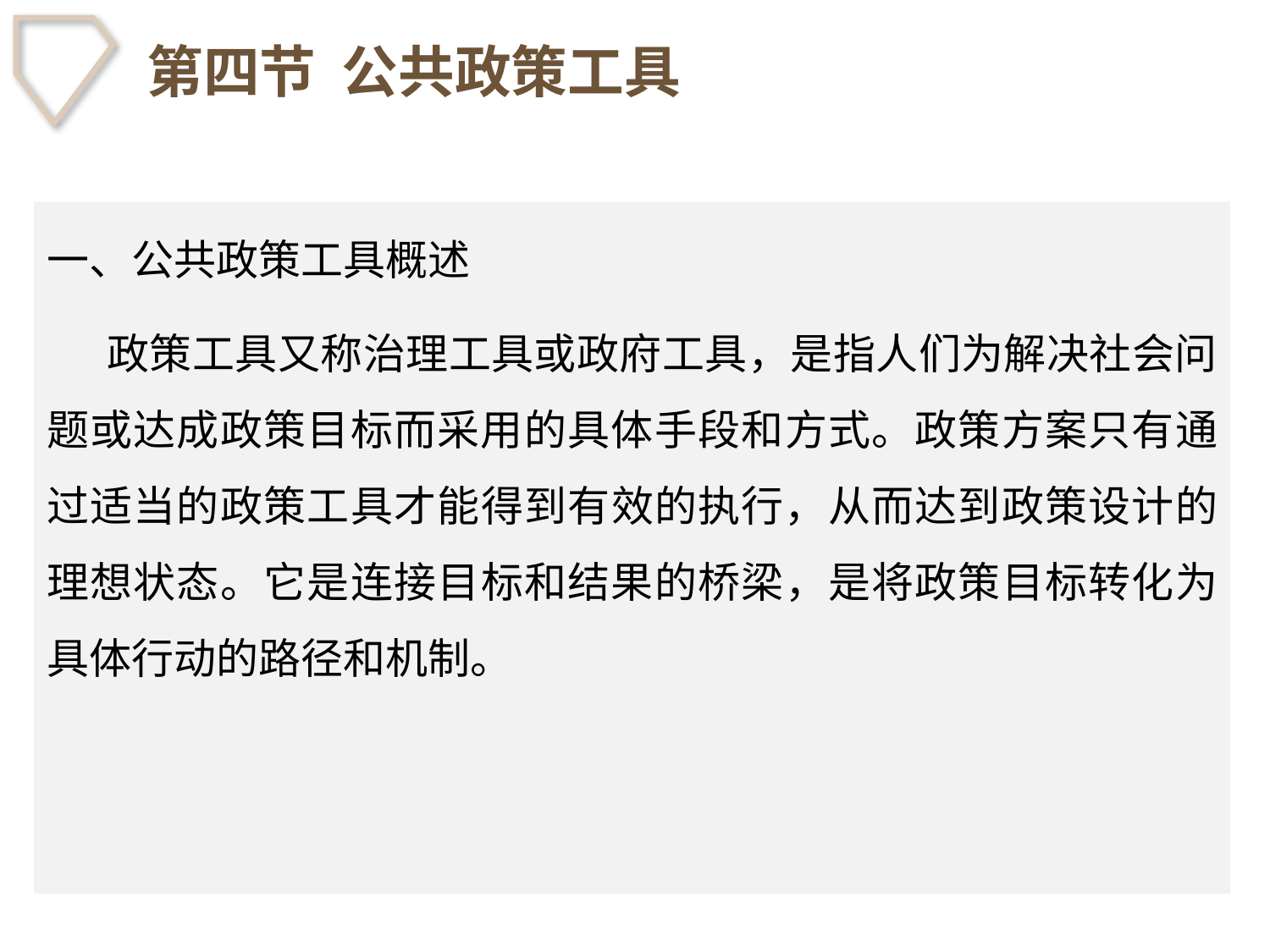

# 第四节  公共政策工具
一、公共政策工具概述
     政策工具又称治理工具或政府工具，是指人们为解决社会问题或达成政策目标而采用的具体手段和方式。政策方案只有通过适当的政策工具才能得到有效的执行，从而达到政策设计的理想状态。它是连接目标和结果的桥梁，是将政策目标转化为具体行动的路径和机制。